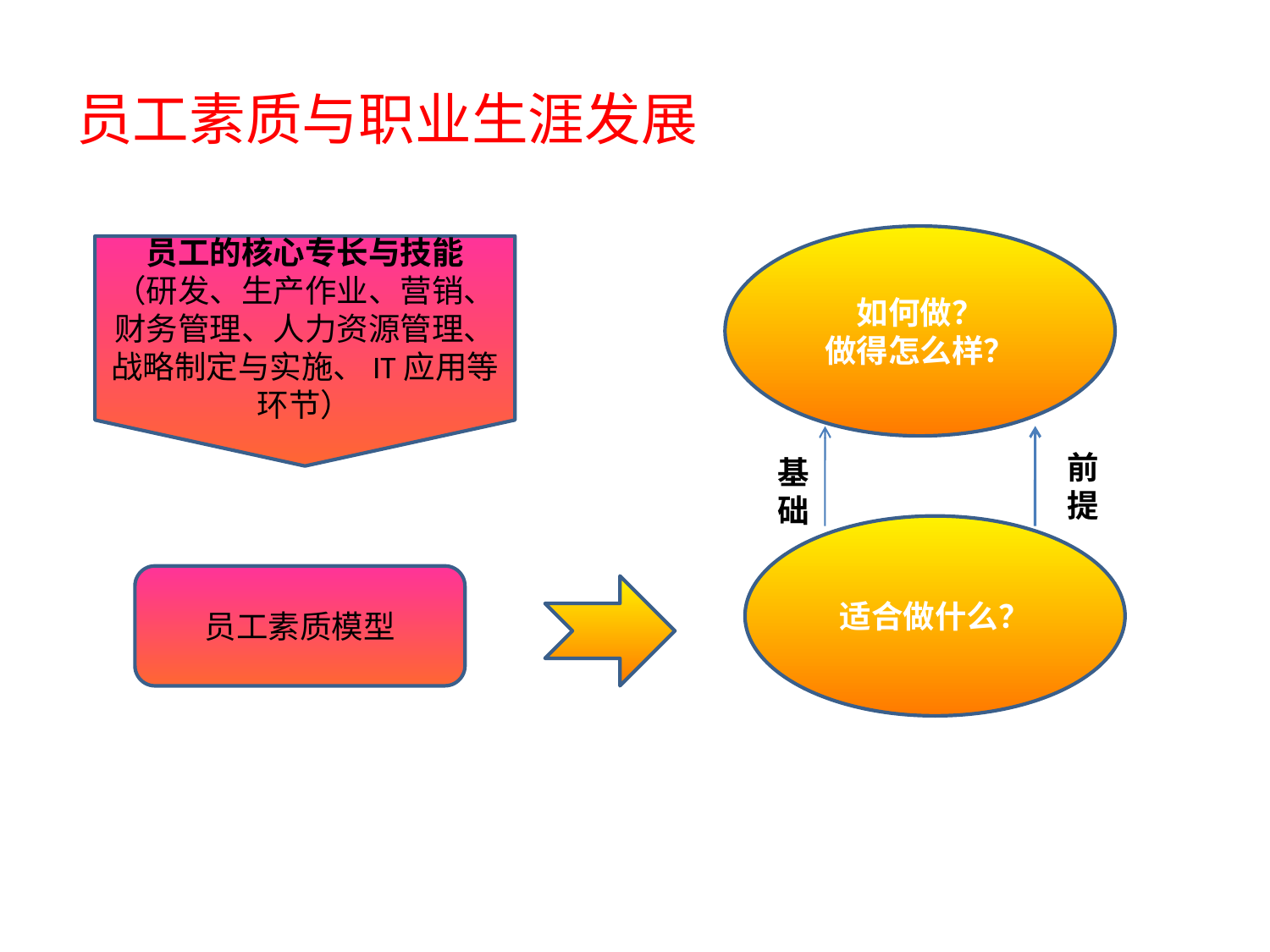

# 员工素质与职业生涯发展
如何做？
做得怎么样？
员工的核心专长与技能
（研发、生产作业、营销、财务管理、人力资源管理、战略制定与实施、IT应用等环节）
基础
前提
适合做什么？
员工素质模型